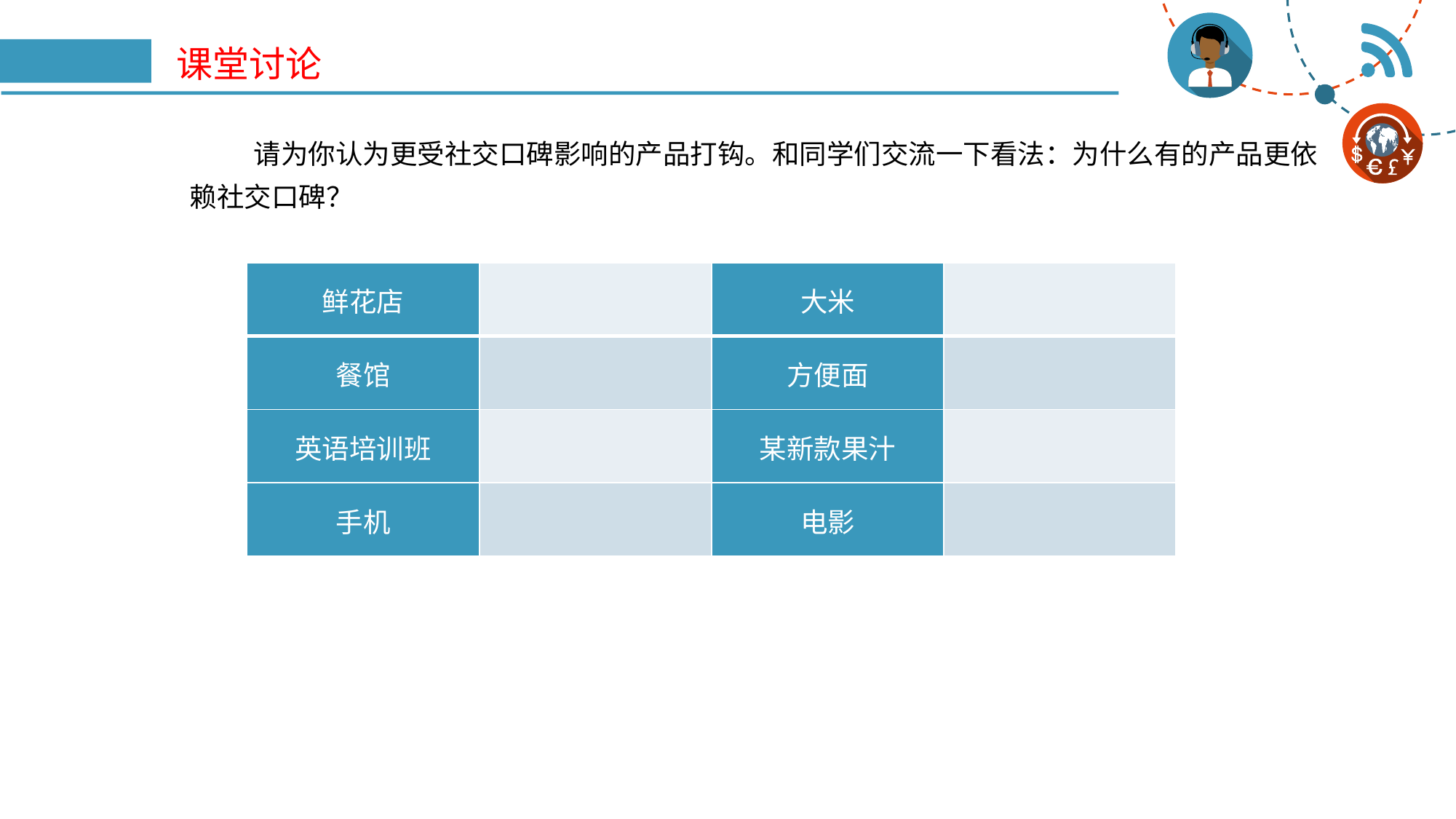

# 课堂讨论
请为你认为更受社交口碑影响的产品打钩。和同学们交流一下看法：为什么有的产品更依赖社交口碑？

| 鲜花店 |  | 大米 |  |
| --- | --- | --- | --- |
| 餐馆 |  | 方便面 |  |
| 英语培训班 |  | 某新款果汁 |  |
| 手机 |  | 电影 |  |